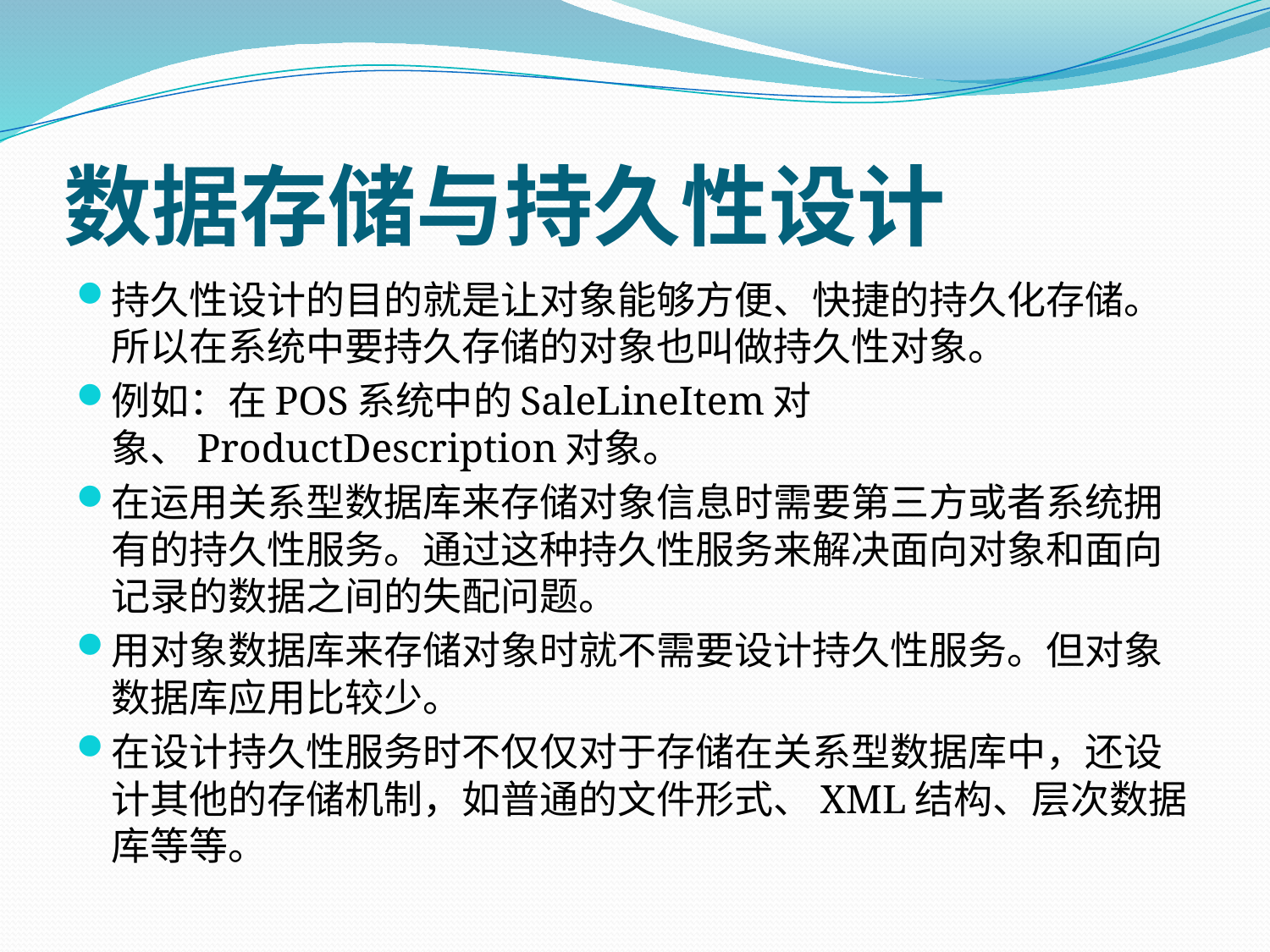

# 数据存储与持久性设计
持久性设计的目的就是让对象能够方便、快捷的持久化存储。所以在系统中要持久存储的对象也叫做持久性对象。
例如：在POS系统中的SaleLineItem对象、ProductDescription对象。
在运用关系型数据库来存储对象信息时需要第三方或者系统拥有的持久性服务。通过这种持久性服务来解决面向对象和面向记录的数据之间的失配问题。
用对象数据库来存储对象时就不需要设计持久性服务。但对象数据库应用比较少。
在设计持久性服务时不仅仅对于存储在关系型数据库中，还设计其他的存储机制，如普通的文件形式、XML结构、层次数据库等等。